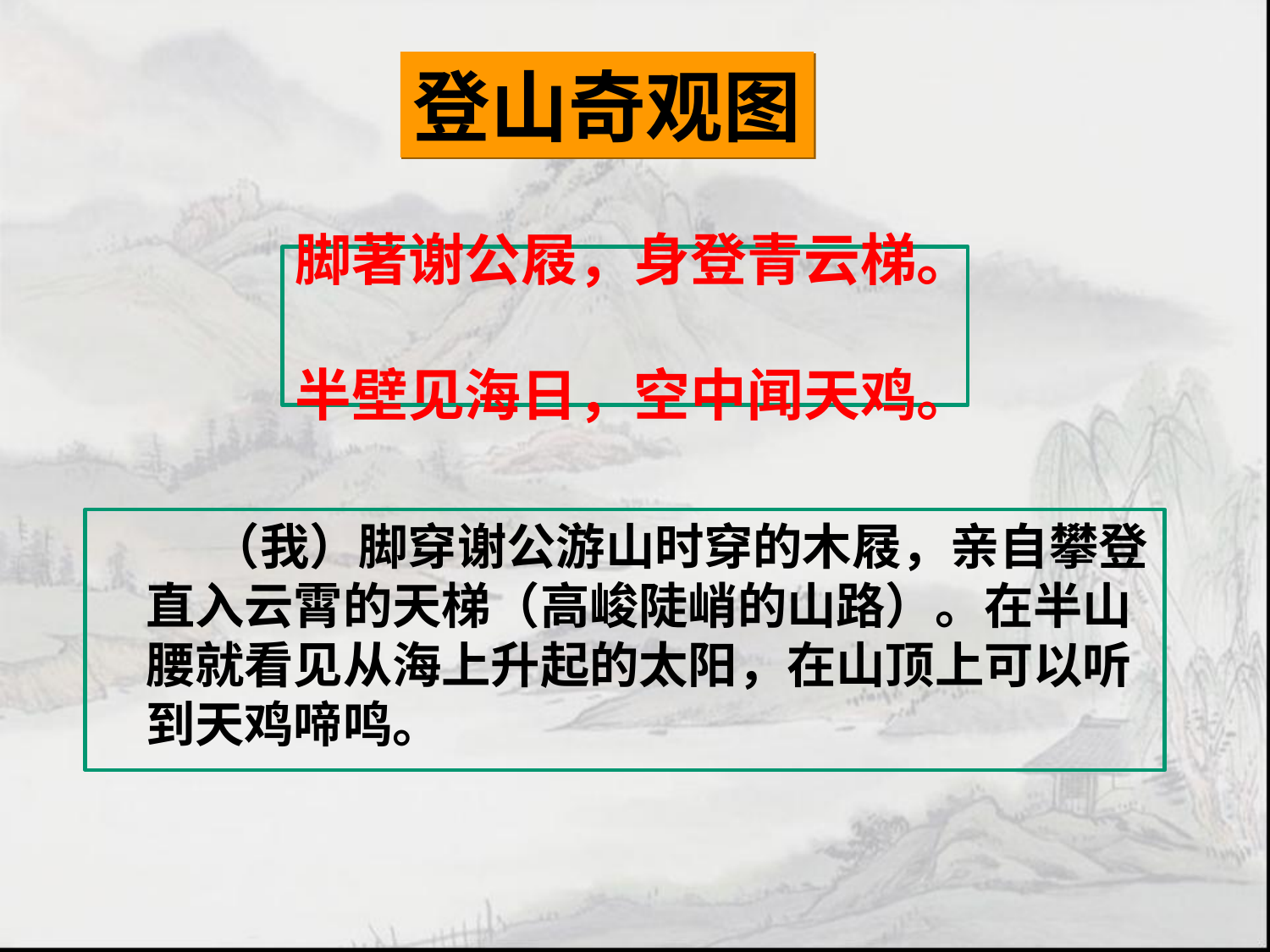

登山奇观图
# 脚著谢公屐，身登青云梯。 半壁见海日，空中闻天鸡。
         （我）脚穿谢公游山时穿的木屐，亲自攀登直入云霄的天梯（高峻陡峭的山路）。在半山腰就看见从海上升起的太阳，在山顶上可以听到天鸡啼鸣。